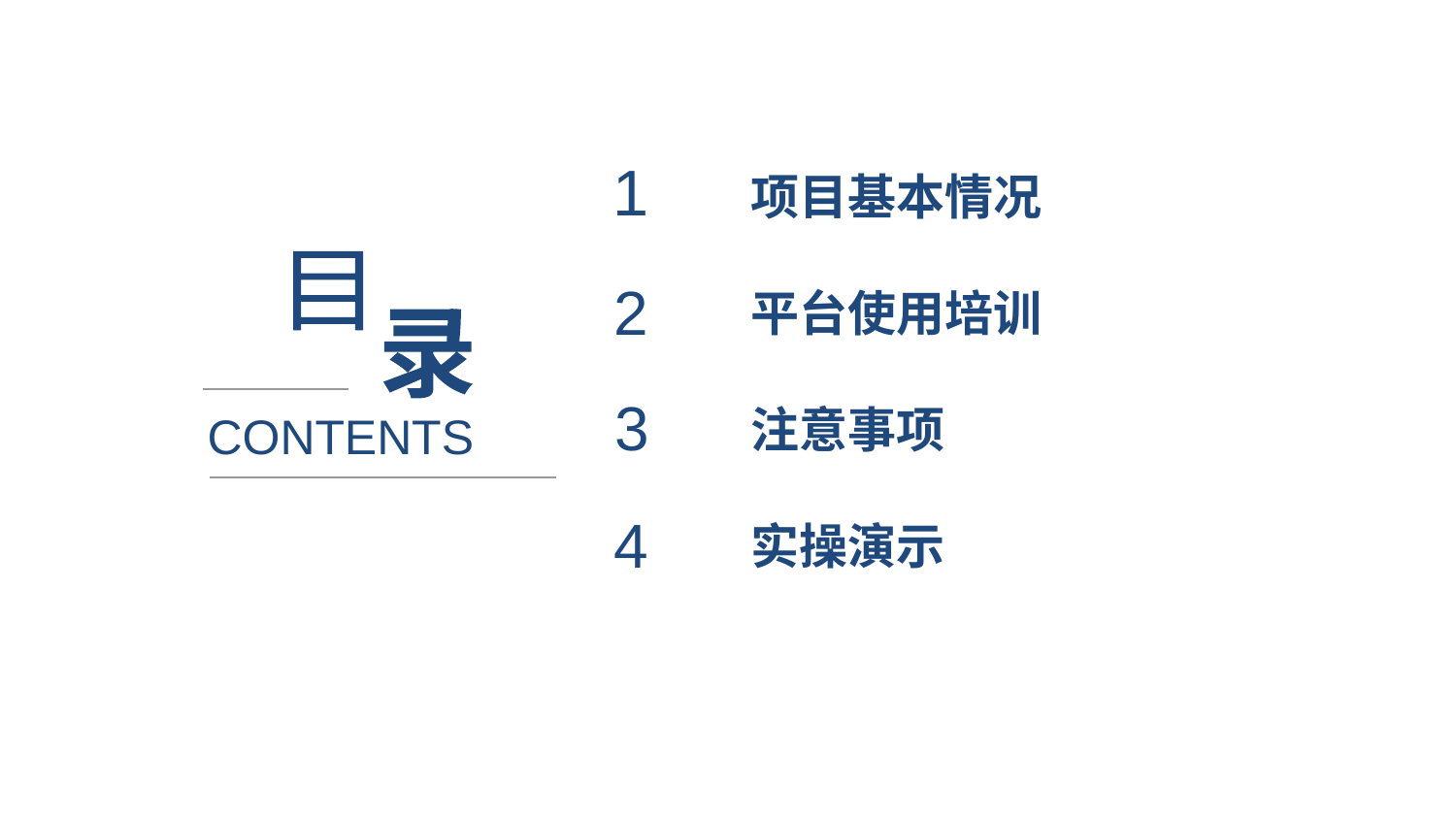

1
项目基本情况
目
2
平台使用培训
录
3
注意事项
CONTENTS
4
实操演示